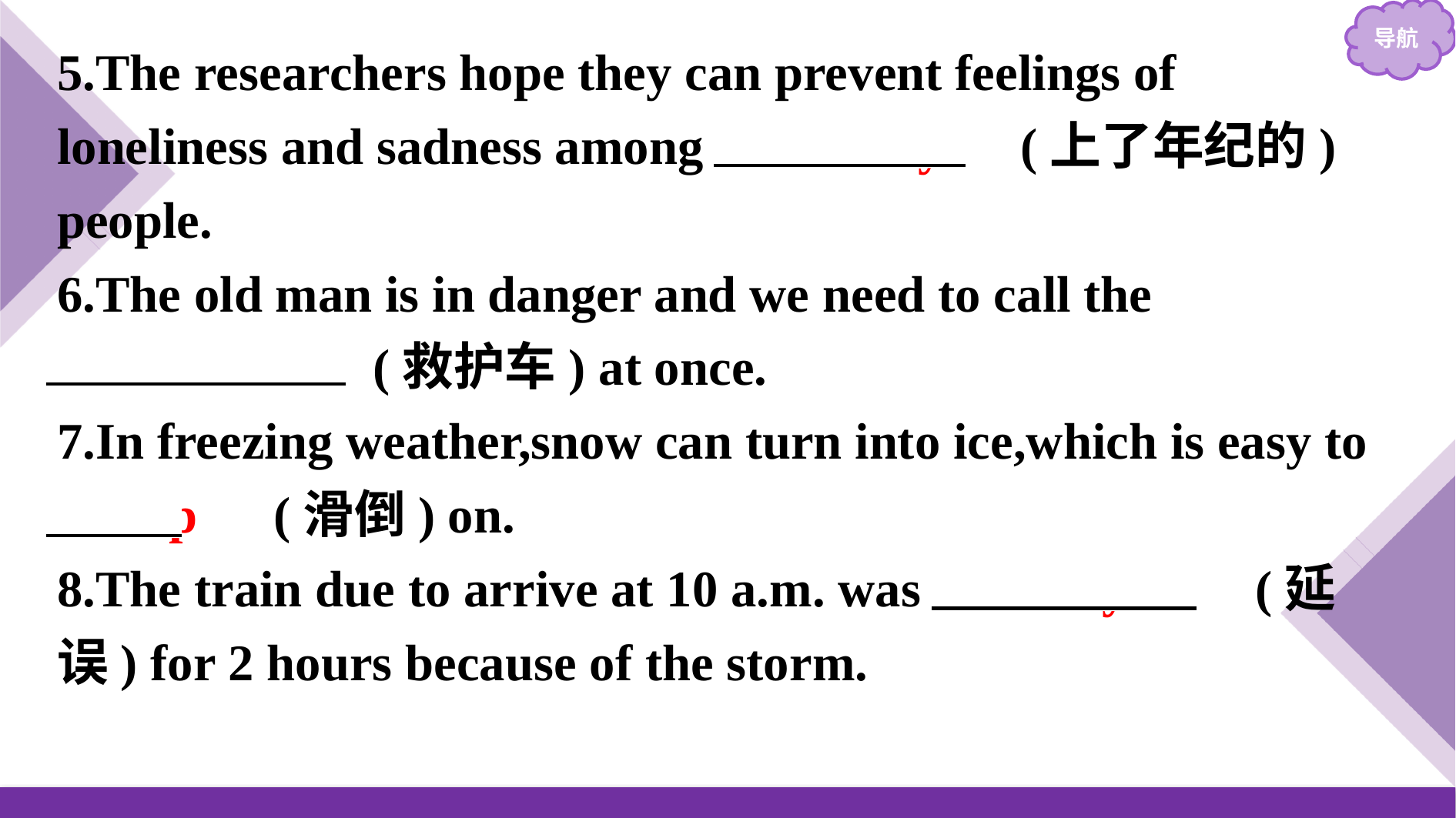

5.The researchers hope they can prevent feelings of loneliness and sadness among 　elderly　(上了年纪的) people.
6.The old man is in danger and we need to call the 　ambulance　(救护车) at once.
7.In freezing weather,snow can turn into ice,which is easy to 　slip　(滑倒) on.
8.The train due to arrive at 10 a.m. was 　delayed　(延误) for 2 hours because of the storm.